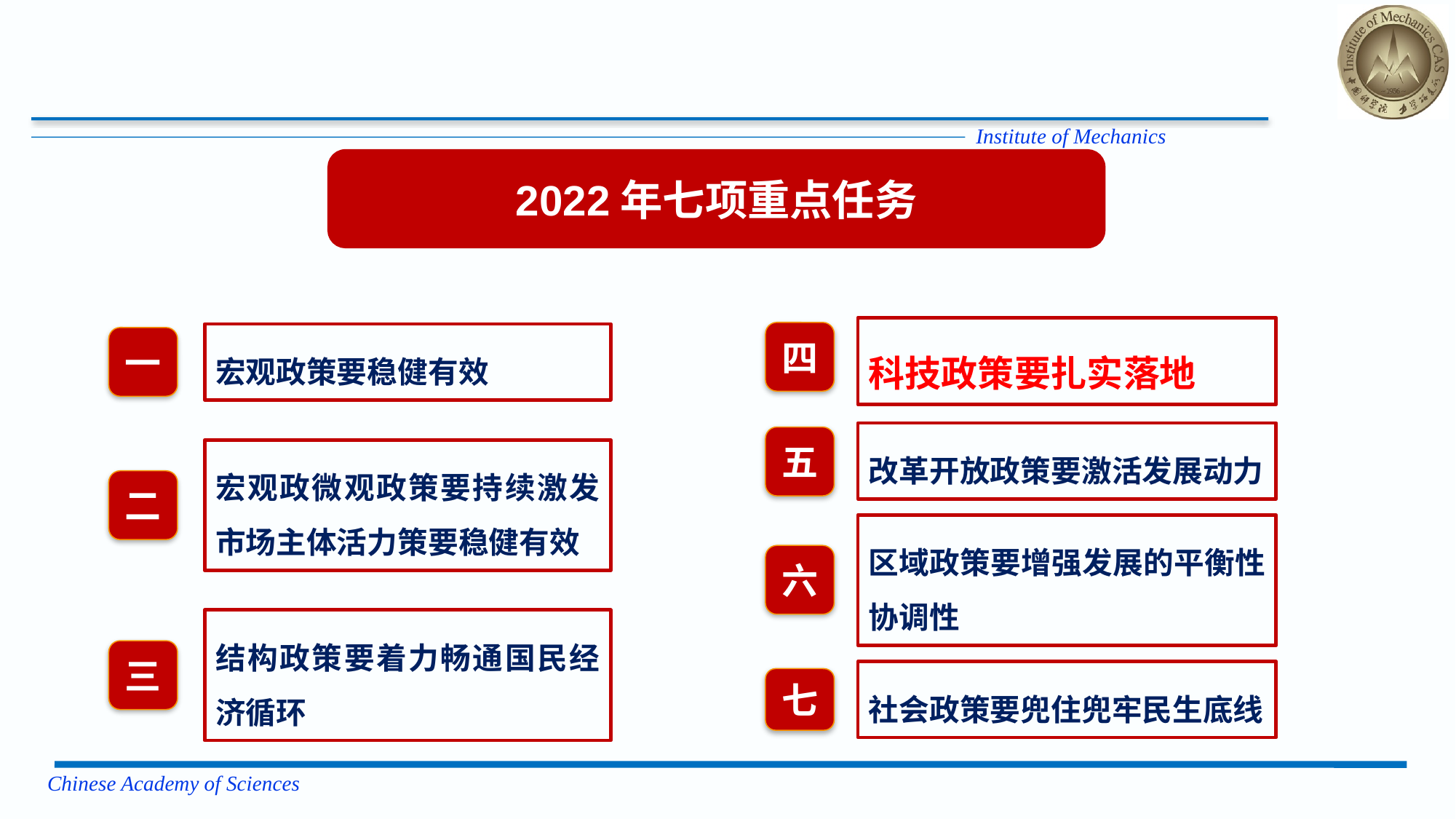

2022年七项重点任务
科技政策要扎实落地
四
宏观政策要稳健有效
一
改革开放政策要激活发展动力
五
宏观政微观政策要持续激发市场主体活力策要稳健有效
二
区域政策要增强发展的平衡性协调性
六
结构政策要着力畅通国民经济循环
三
社会政策要兜住兜牢民生底线
七
16